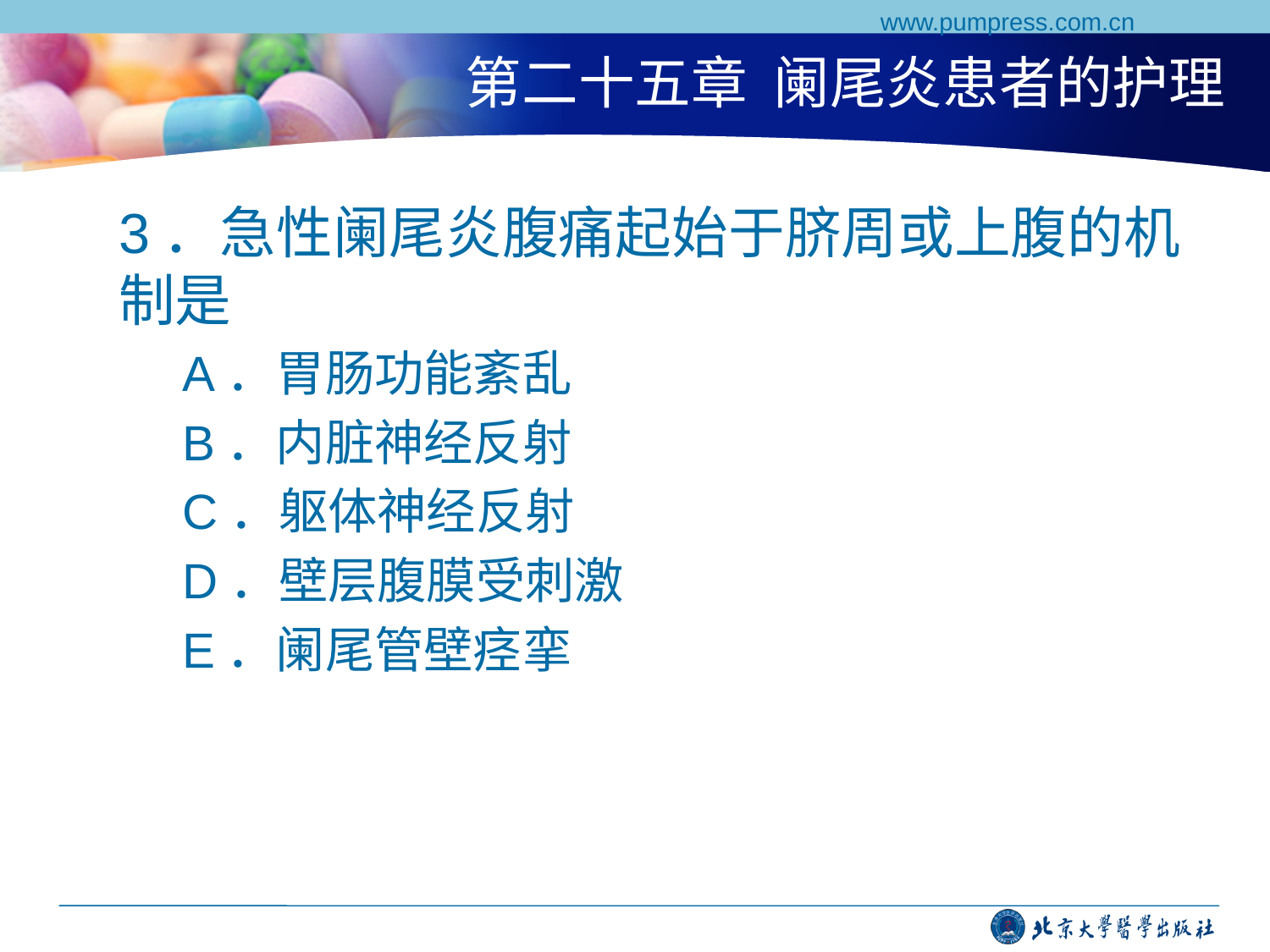

www.pumpress.com.cn
# 第二十五章  阑尾炎患者的护理
3．急性阑尾炎腹痛起始于脐周或上腹的机制是
A．胃肠功能紊乱
B．内脏神经反射
C．躯体神经反射
D．壁层腹膜受刺激
E．阑尾管壁痉挛